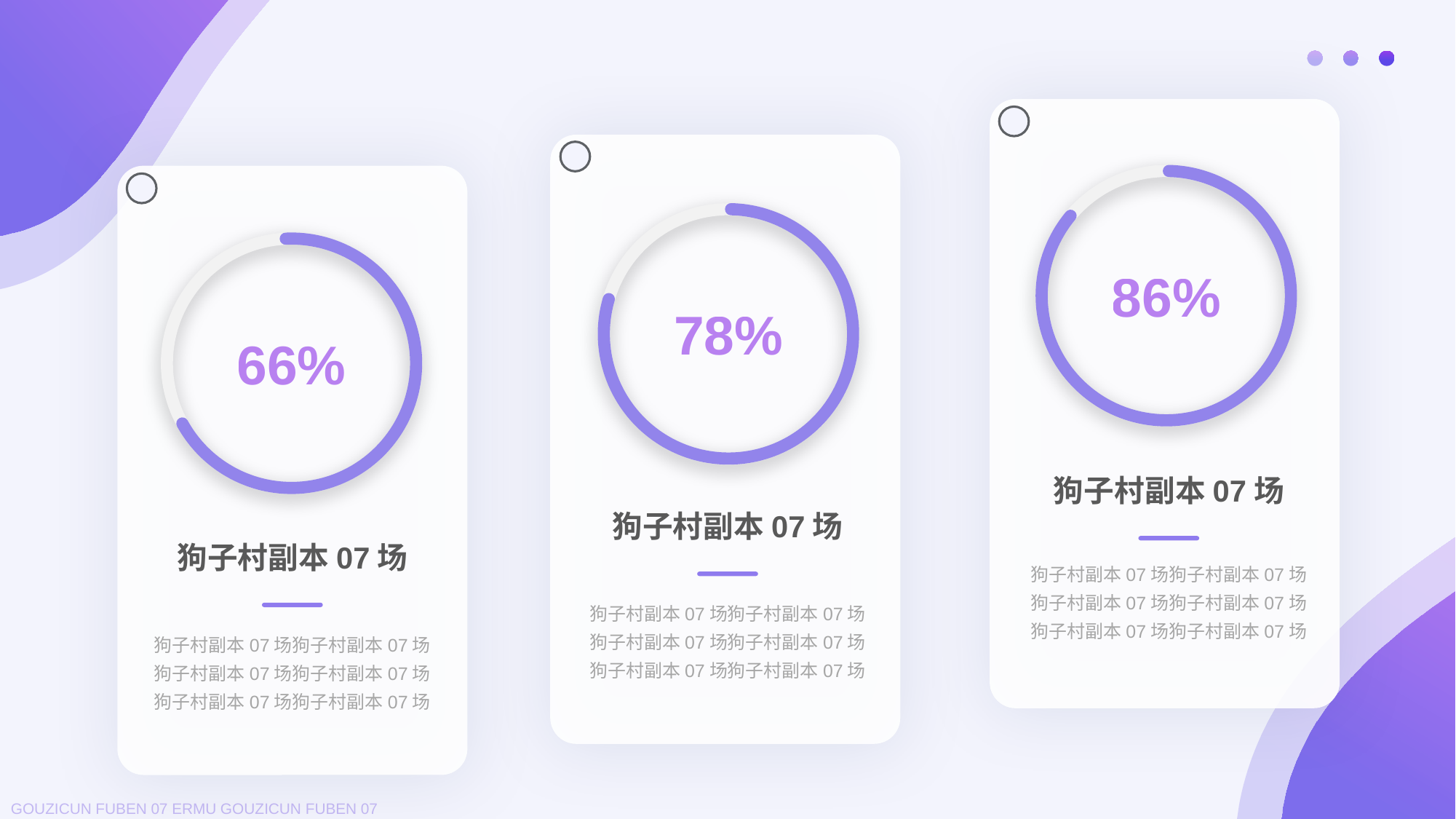

86%
78%
66%
狗子村副本07场
狗子村副本07场
狗子村副本07场
狗子村副本07场狗子村副本07场
狗子村副本07场狗子村副本07场
狗子村副本07场狗子村副本07场
狗子村副本07场狗子村副本07场
狗子村副本07场狗子村副本07场
狗子村副本07场狗子村副本07场

狗子村副本07场狗子村副本07场
狗子村副本07场狗子村副本07场
狗子村副本07场狗子村副本07场

GOUZICUN FUBEN 07 ERMU GOUZICUN FUBEN 07